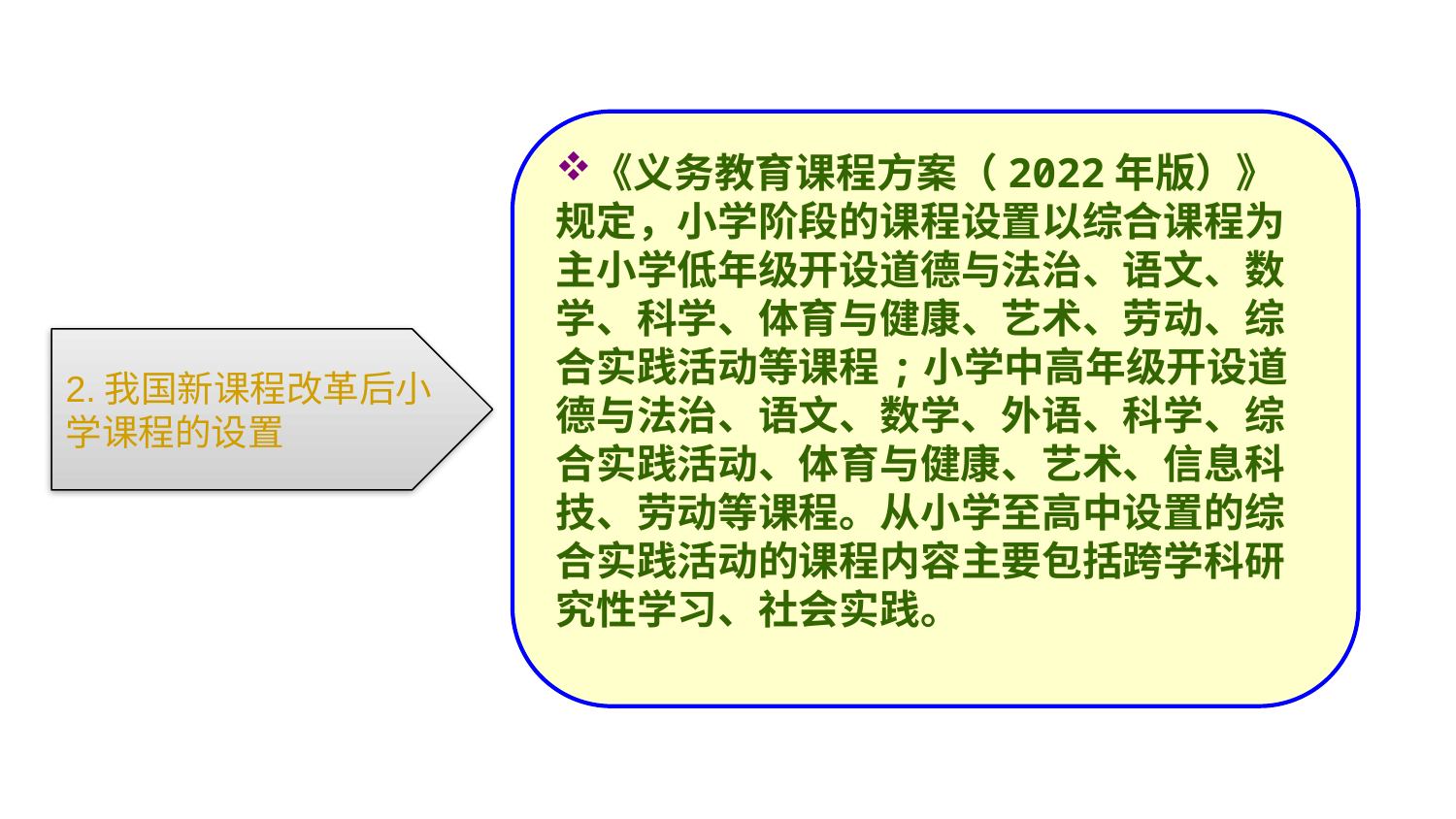

《义务教育课程方案（2022年版）》规定，小学阶段的课程设置以综合课程为主小学低年级开设道德与法治、语文、数学、科学、体育与健康、艺术、劳动、综合实践活动等课程;小学中高年级开设道德与法治、语文、数学、外语、科学、综合实践活动、体育与健康、艺术、信息科技、劳动等课程。从小学至高中设置的综合实践活动的课程内容主要包括跨学科研究性学习、社会实践。
2.我国新课程改革后小学课程的设置